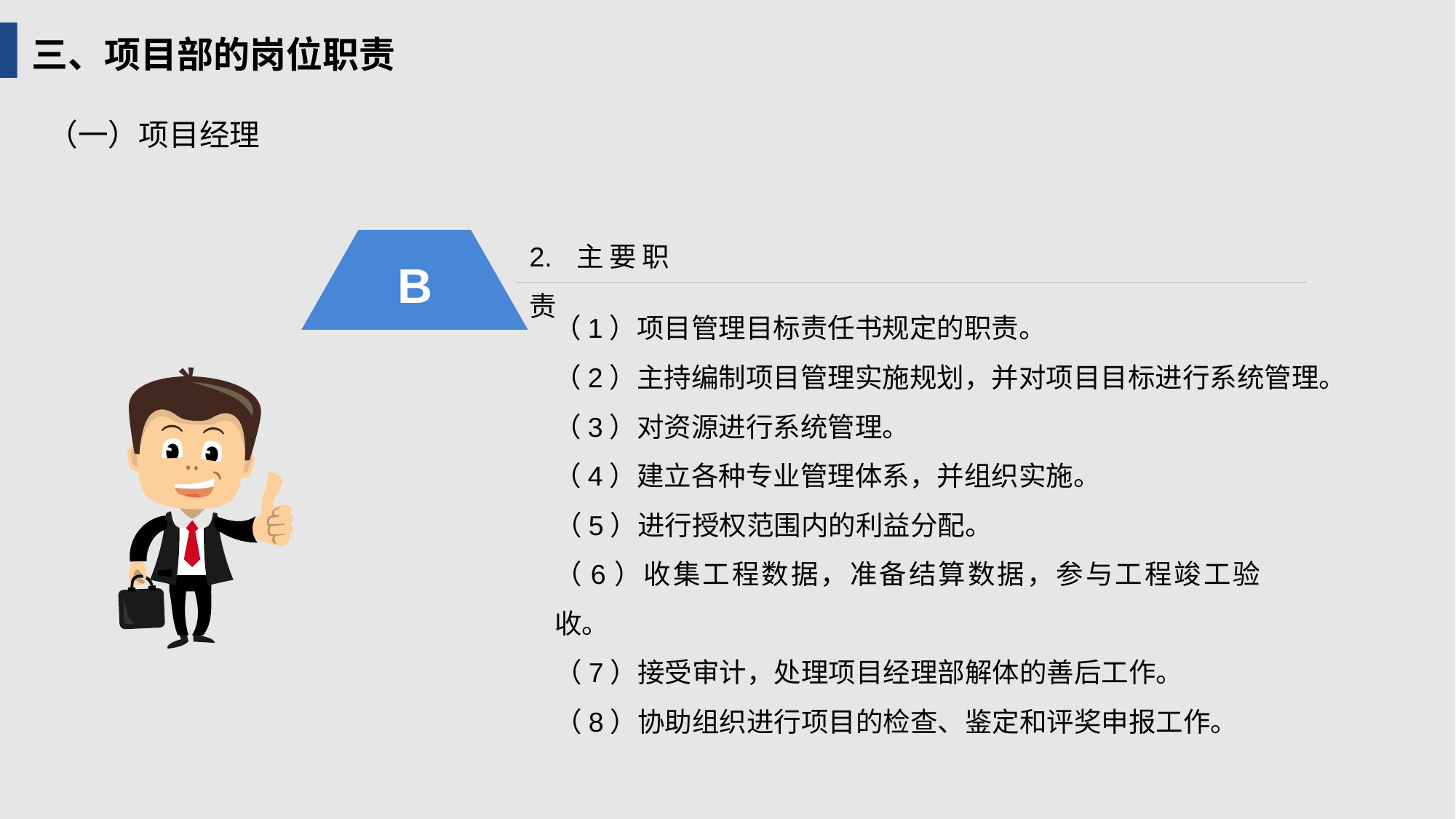

三、项目部的岗位职责
（一）项目经理
2. 主要职责

B
（1）项目管理目标责任书规定的职责。
（2）主持编制项目管理实施规划，并对项目目标进行系统管理。
（3）对资源进行系统管理。
（4）建立各种专业管理体系，并组织实施。

（5）进行授权范围内的利益分配。
（6）收集工程数据，准备结算数据，参与工程竣工验收。
（7）接受审计，处理项目经理部解体的善后工作。
（8）协助组织进行项目的检查、鉴定和评奖申报工作。